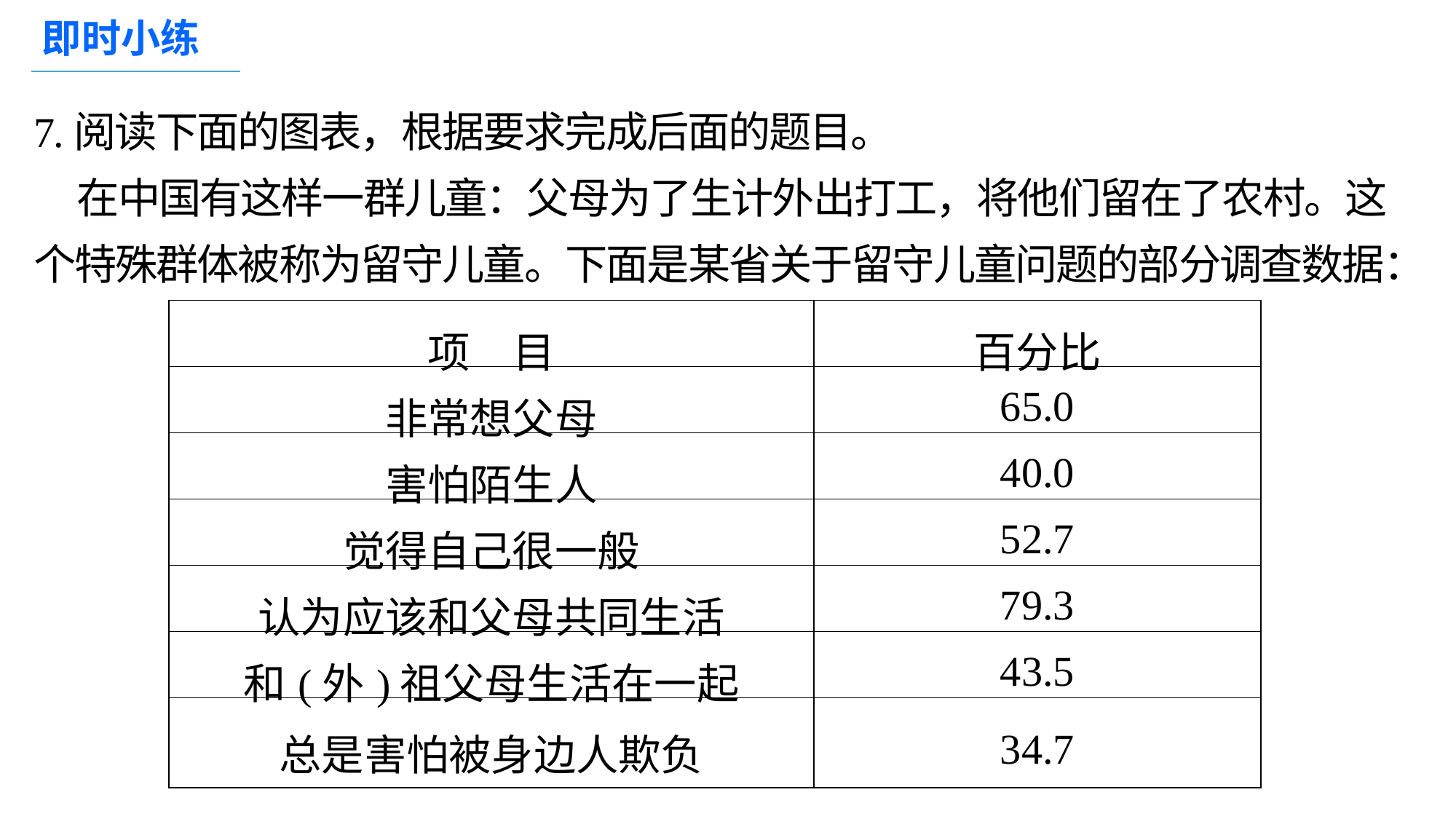

即时小练
7.阅读下面的图表，根据要求完成后面的题目。
    在中国有这样一群儿童：父母为了生计外出打工，将他们留在了农村。这个特殊群体被称为留守儿童。下面是某省关于留守儿童问题的部分调查数据：
| 项　目 | 百分比 |
| --- | --- |
| 非常想父母 | 65.0 |
| 害怕陌生人 | 40.0 |
| 觉得自己很一般 | 52.7 |
| 认为应该和父母共同生活 | 79.3 |
| 和(外)祖父母生活在一起 | 43.5 |
| 总是害怕被身边人欺负 | 34.7 |